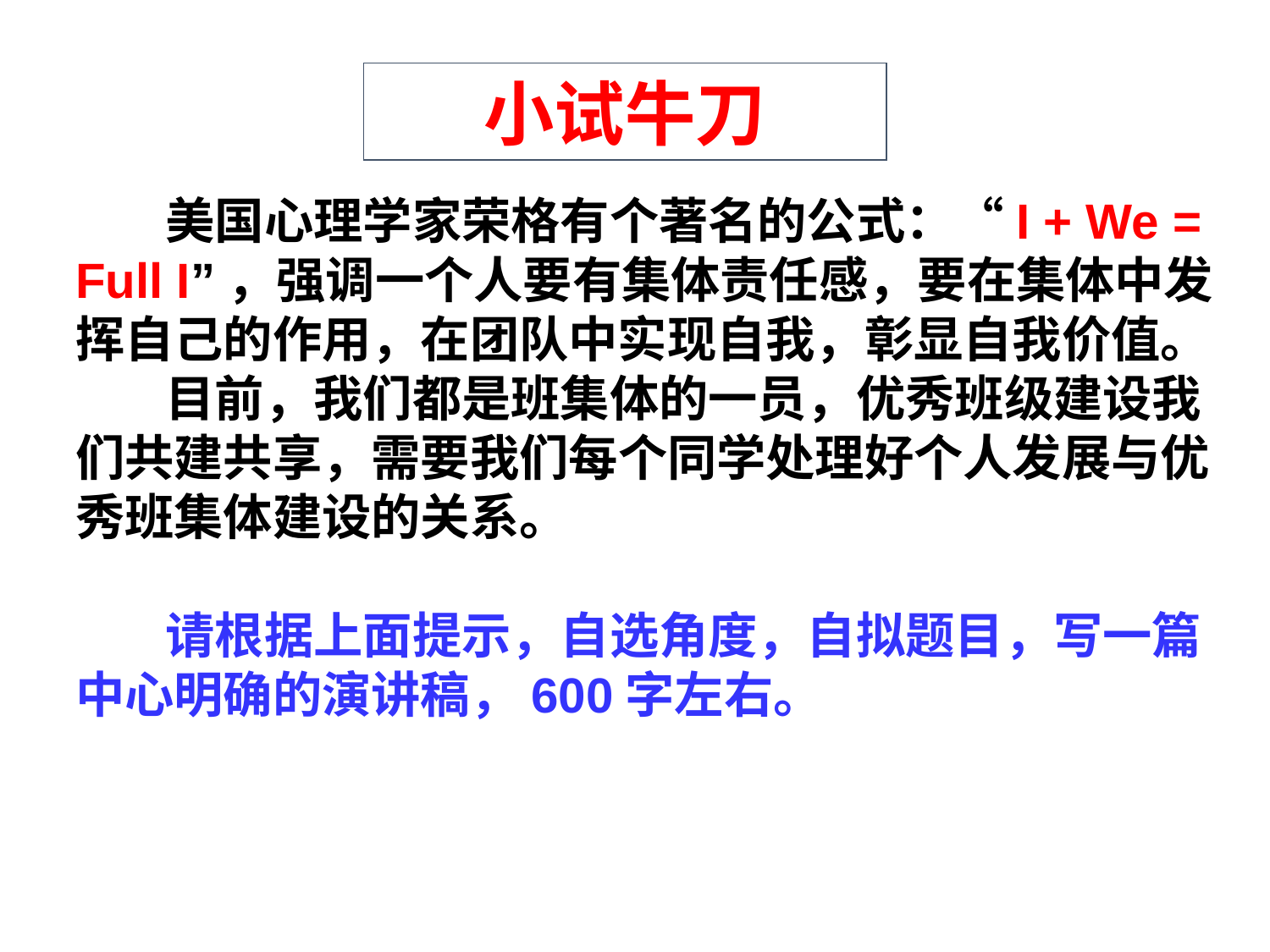

小试牛刀
       美国心理学家荣格有个著名的公式：“I + We = Full I”，强调一个人要有集体责任感，要在集体中发挥自己的作用，在团队中实现自我，彰显自我价值。
       目前，我们都是班集体的一员，优秀班级建设我们共建共享，需要我们每个同学处理好个人发展与优秀班集体建设的关系。

       请根据上面提示，自选角度，自拟题目，写一篇中心明确的演讲稿，600字左右。